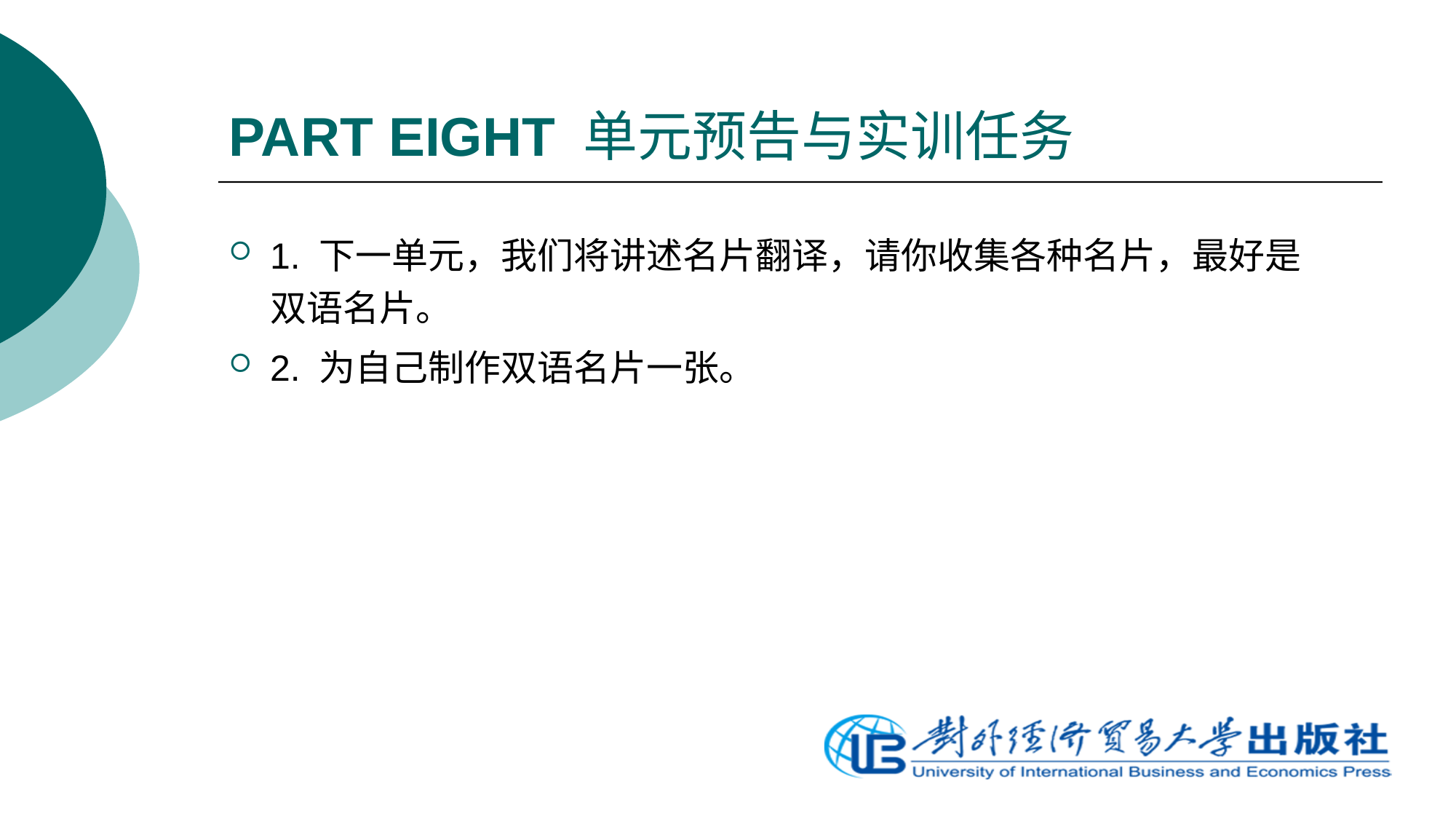

# PART EIGHT 单元预告与实训任务
1. 下一单元，我们将讲述名片翻译，请你收集各种名片，最好是双语名片。
2. 为自己制作双语名片一张。